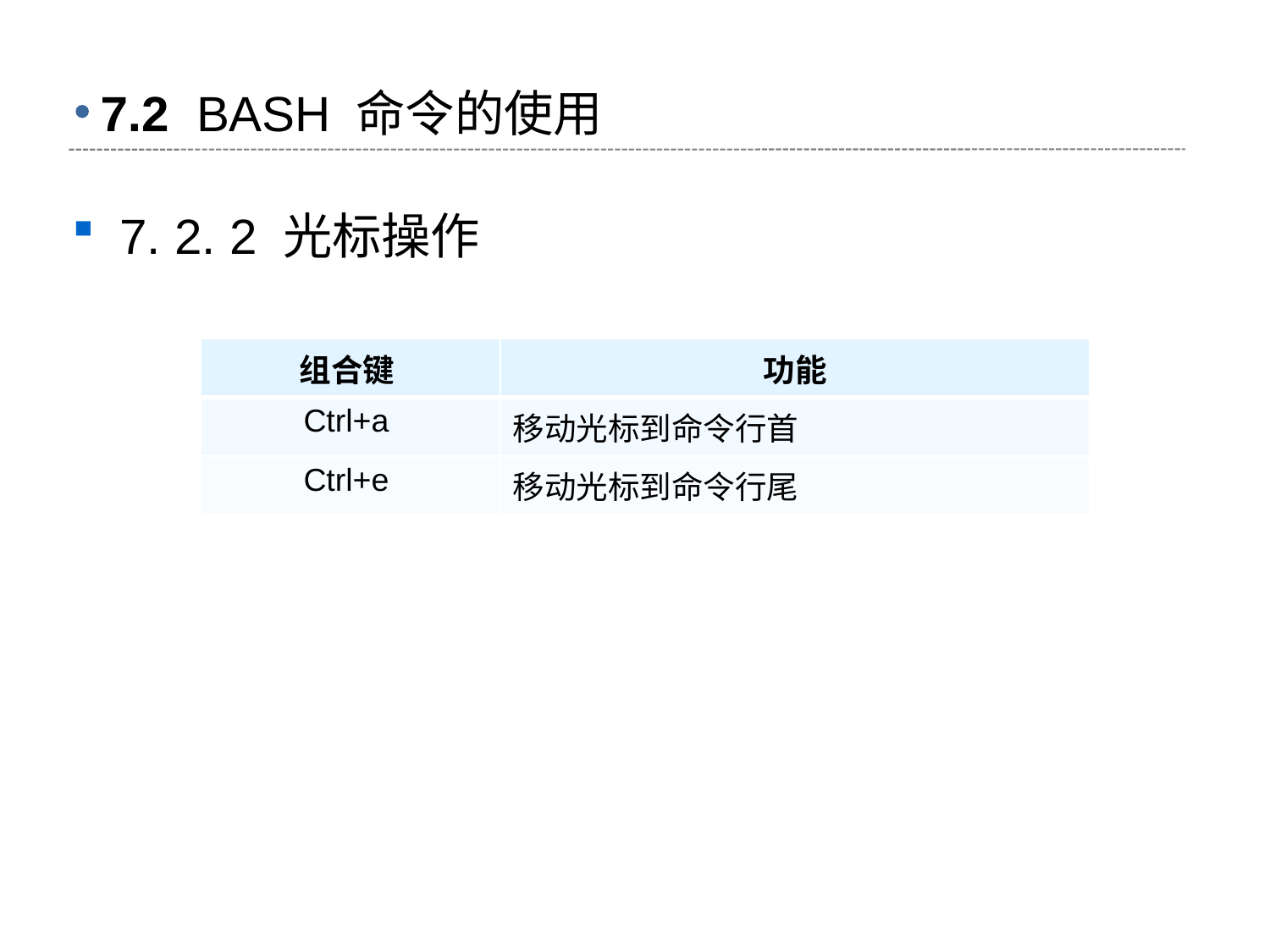

# 7.2  BASH 命令的使用
7. 2. 2 光标操作
| 组合键 | 功能 |
| --- | --- |
| Ctrl+a | 移动光标到命令行首 |
| Ctrl+e | 移动光标到命令行尾 |